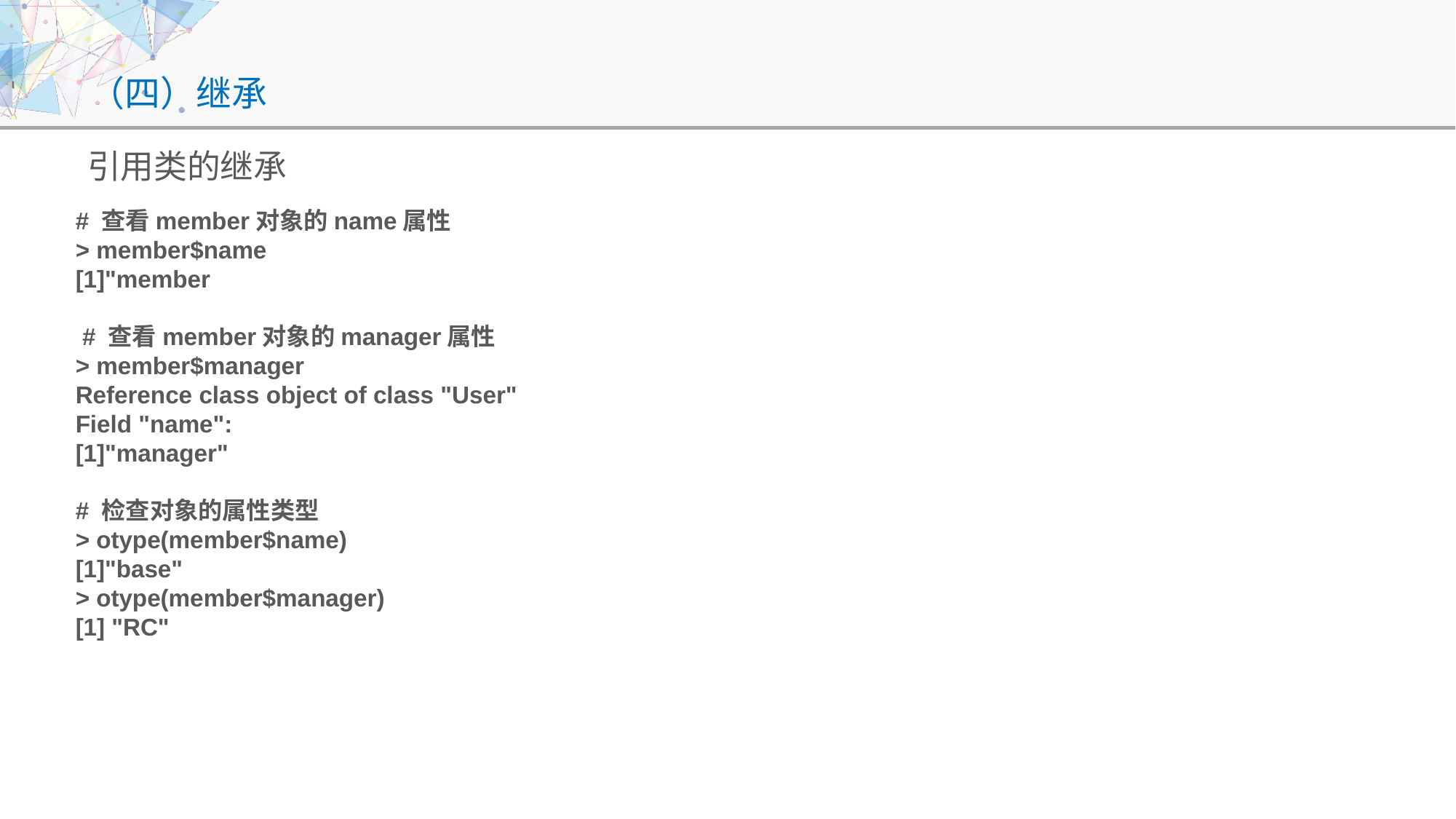

# （四）继承
引用类的继承
# 查看member对象的name属性
> member$name
[1]"member

 # 查看member对象的manager属性
> member$manager
Reference class object of class "User"
Field "name":
[1]"manager"

# 检查对象的属性类型
> otype(member$name)
[1]"base"
> otype(member$manager)
[1] "RC"